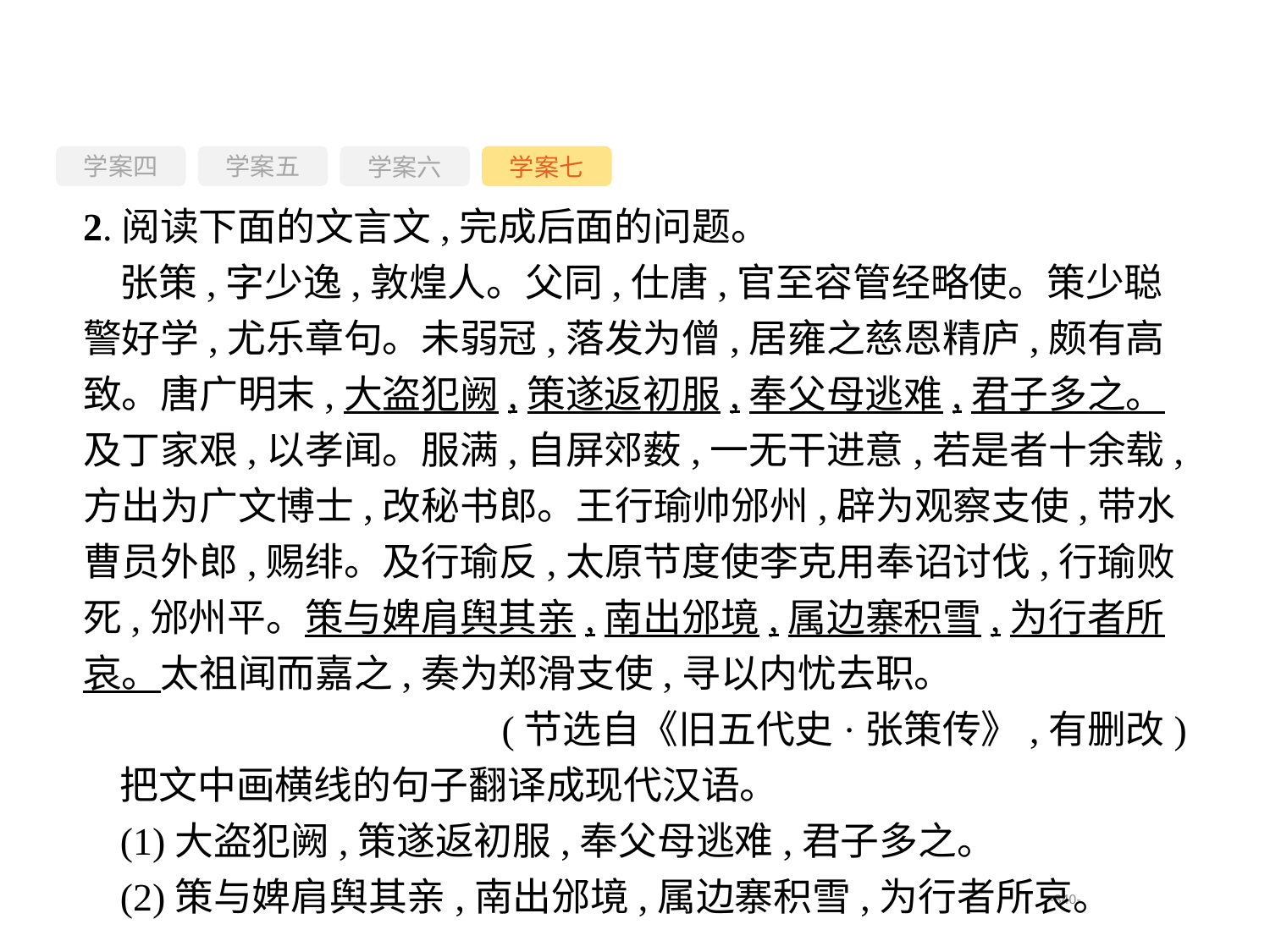

学案四
学案六
学案七
学案五
2.阅读下面的文言文,完成后面的问题。
张策,字少逸,敦煌人。父同,仕唐,官至容管经略使。策少聪警好学,尤乐章句。未弱冠,落发为僧,居雍之慈恩精庐,颇有高致。唐广明末,大盗犯阙,策遂返初服,奉父母逃难,君子多之。及丁家艰,以孝闻。服满,自屏郊薮,一无干进意,若是者十余载,方出为广文博士,改秘书郎。王行瑜帅邠州,辟为观察支使,带水曹员外郎,赐绯。及行瑜反,太原节度使李克用奉诏讨伐,行瑜败死,邠州平。策与婢肩舆其亲,南出邠境,属边寨积雪,为行者所哀。太祖闻而嘉之,奏为郑滑支使,寻以内忧去职。
(节选自《旧五代史·张策传》,有删改)
把文中画横线的句子翻译成现代汉语。
(1)大盗犯阙,策遂返初服,奉父母逃难,君子多之。
(2)策与婢肩舆其亲,南出邠境,属边寨积雪,为行者所哀。
-340-